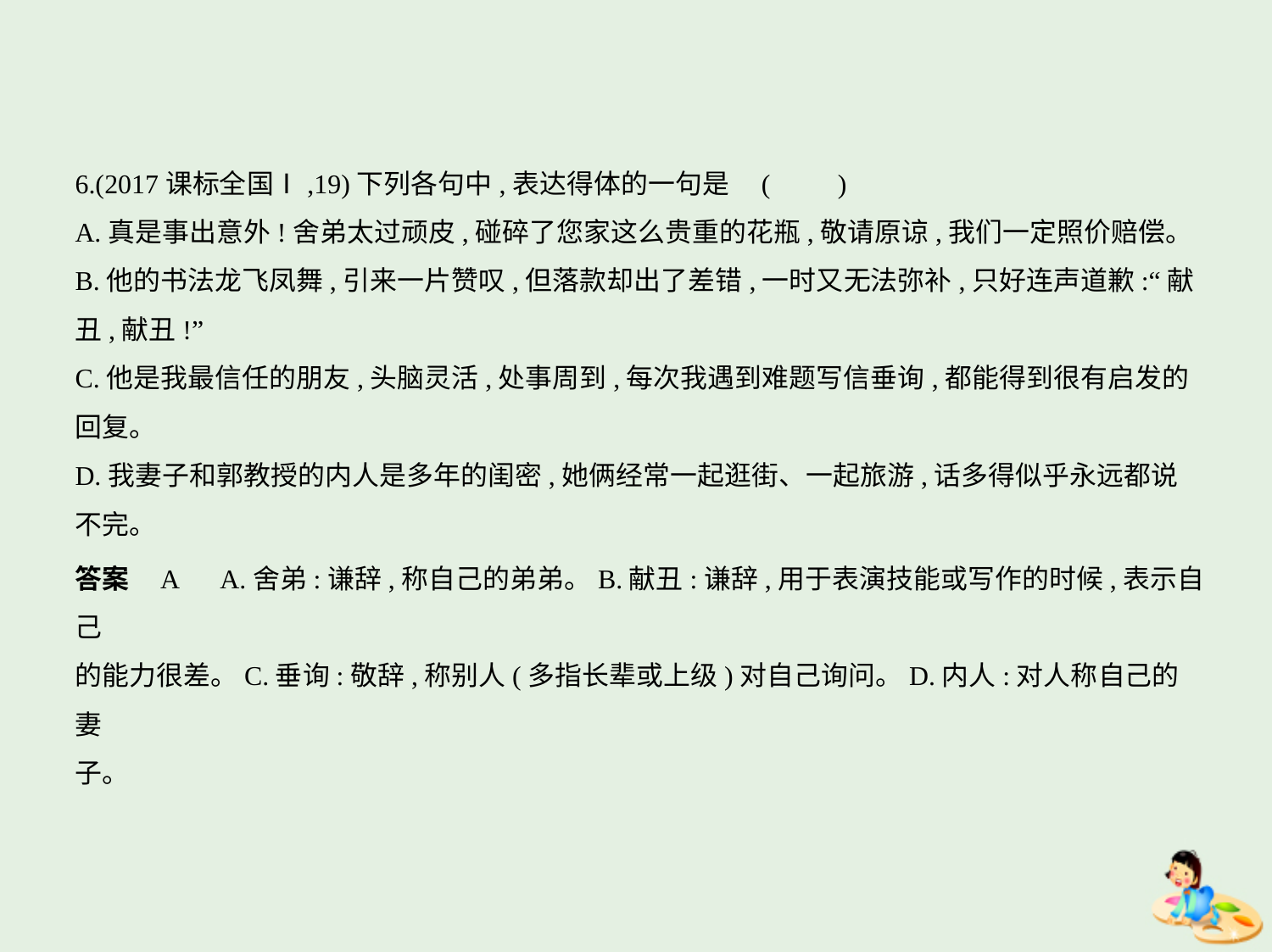

6.(2017课标全国Ⅰ,19)下列各句中,表达得体的一句是 (　　)
A.真是事出意外!舍弟太过顽皮,碰碎了您家这么贵重的花瓶,敬请原谅,我们一定照价赔偿。
B.他的书法龙飞凤舞,引来一片赞叹,但落款却出了差错,一时又无法弥补,只好连声道歉:“献
丑,献丑!”
C.他是我最信任的朋友,头脑灵活,处事周到,每次我遇到难题写信垂询,都能得到很有启发的
回复。
D.我妻子和郭教授的内人是多年的闺密,她俩经常一起逛街、一起旅游,话多得似乎永远都说
不完。
答案    A　A.舍弟:谦辞,称自己的弟弟。B.献丑:谦辞,用于表演技能或写作的时候,表示自己
的能力很差。C.垂询:敬辞,称别人(多指长辈或上级)对自己询问。D.内人:对人称自己的妻
子。